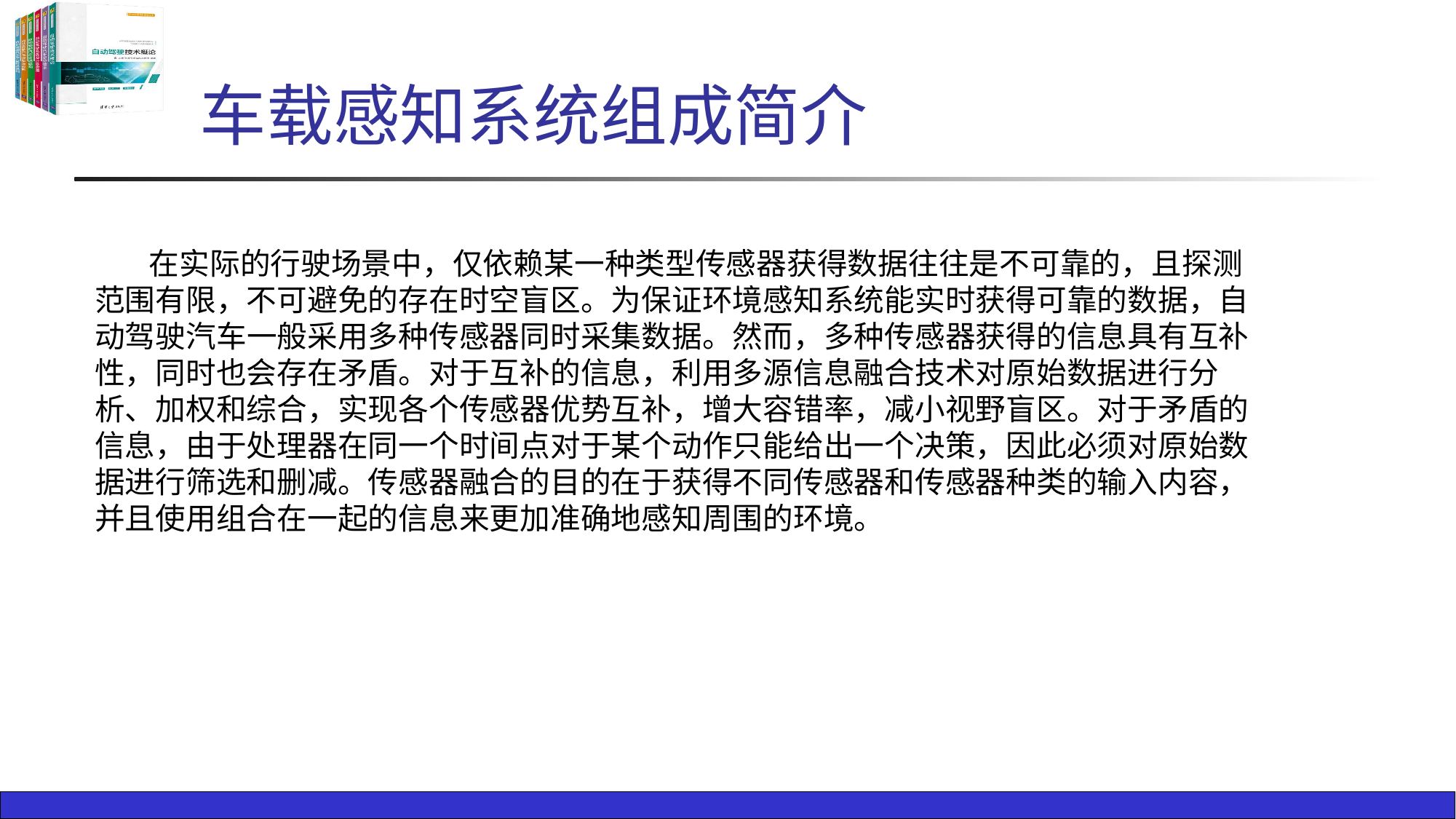

# 车载感知系统组成简介
       在实际的行驶场景中，仅依赖某一种类型传感器获得数据往往是不可靠的，且探测范围有限，不可避免的存在时空盲区。为保证环境感知系统能实时获得可靠的数据，自动驾驶汽车一般采用多种传感器同时采集数据。然而，多种传感器获得的信息具有互补性，同时也会存在矛盾。对于互补的信息，利用多源信息融合技术对原始数据进行分析、加权和综合，实现各个传感器优势互补，增大容错率，减小视野盲区。对于矛盾的信息，由于处理器在同一个时间点对于某个动作只能给出一个决策，因此必须对原始数据进行筛选和删减。传感器融合的目的在于获得不同传感器和传感器种类的输入内容，并且使用组合在一起的信息来更加准确地感知周围的环境。